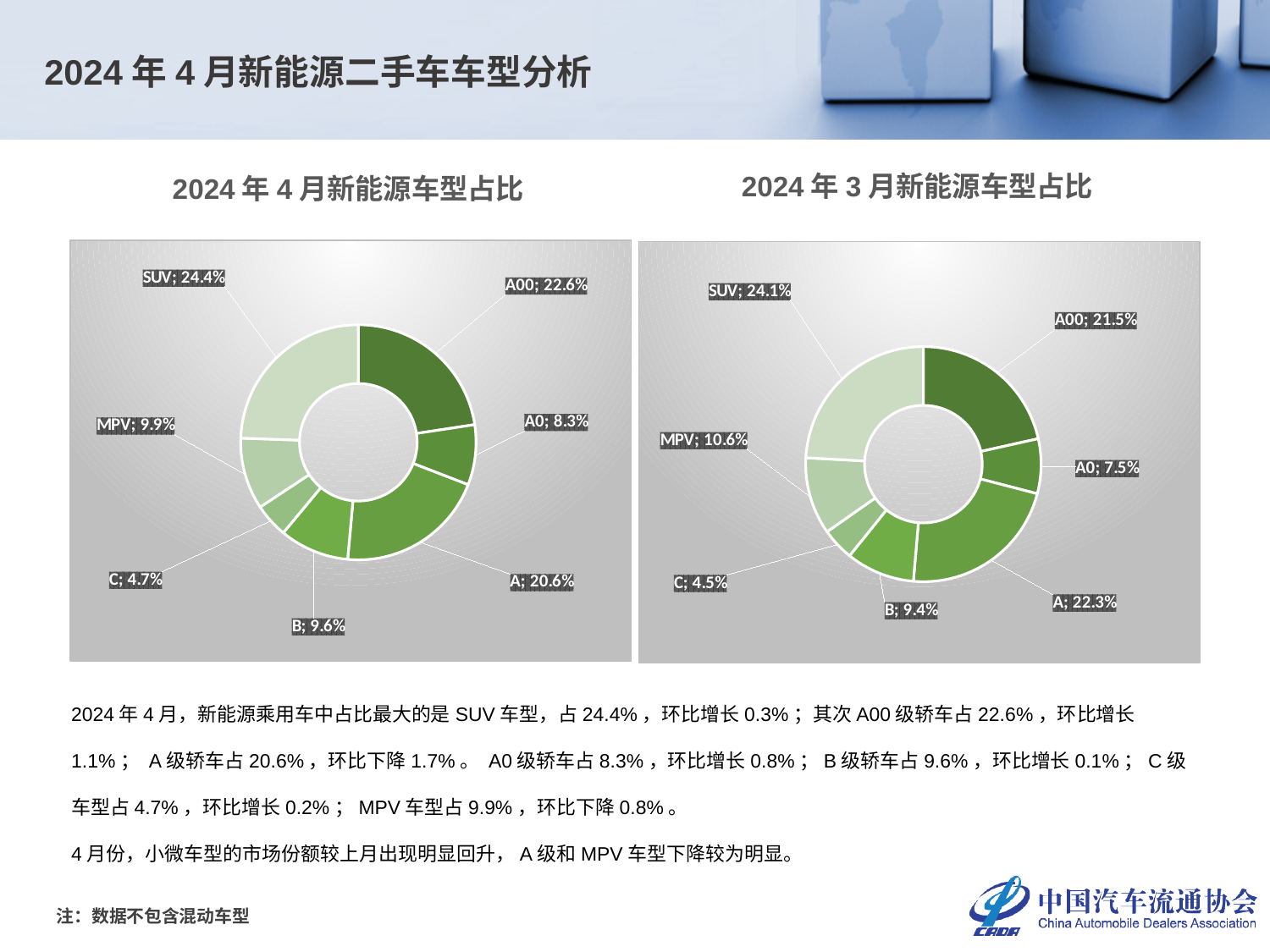

2024年4月新能源二手车车型分析
2024年3月新能源车型占比
2024年4月新能源车型占比

### Chart

| Category |  |
|---|---|
| A00 | 0.22602349184627665 |
| A0 | 0.08279165241190557 |
| A | 0.20572471205382598 |
| B | 0.09550689930436766 |
| C | 0.047040711597673625 |
| MPV | 0.09852890865549094 |
| SUV | 0.24438362413045958 |

### Chart

| Category |  |
|---|---|
| A00 | 0.21527907701902088 |
| A0 | 0.07521047708138447 |
| A | 0.223074524477705 |
| B | 0.09429373246024322 |
| C | 0.044589959463673216 |
| MPV | 0.10620517617711257 |
| SUV | 0.24134705332086062 |
2024年4月，新能源乘用车中占比最大的是SUV车型，占24.4%，环比增长0.3%；其次A00级轿车占22.6%，环比增长1.1%； A级轿车占20.6%，环比下降1.7%。 A0级轿车占8.3%，环比增长0.8%；B级轿车占9.6%，环比增长0.1%；C级车型占4.7%，环比增长0.2%；MPV车型占9.9%，环比下降0.8%。
4月份，小微车型的市场份额较上月出现明显回升，A级和MPV车型下降较为明显。
注：数据不包含混动车型